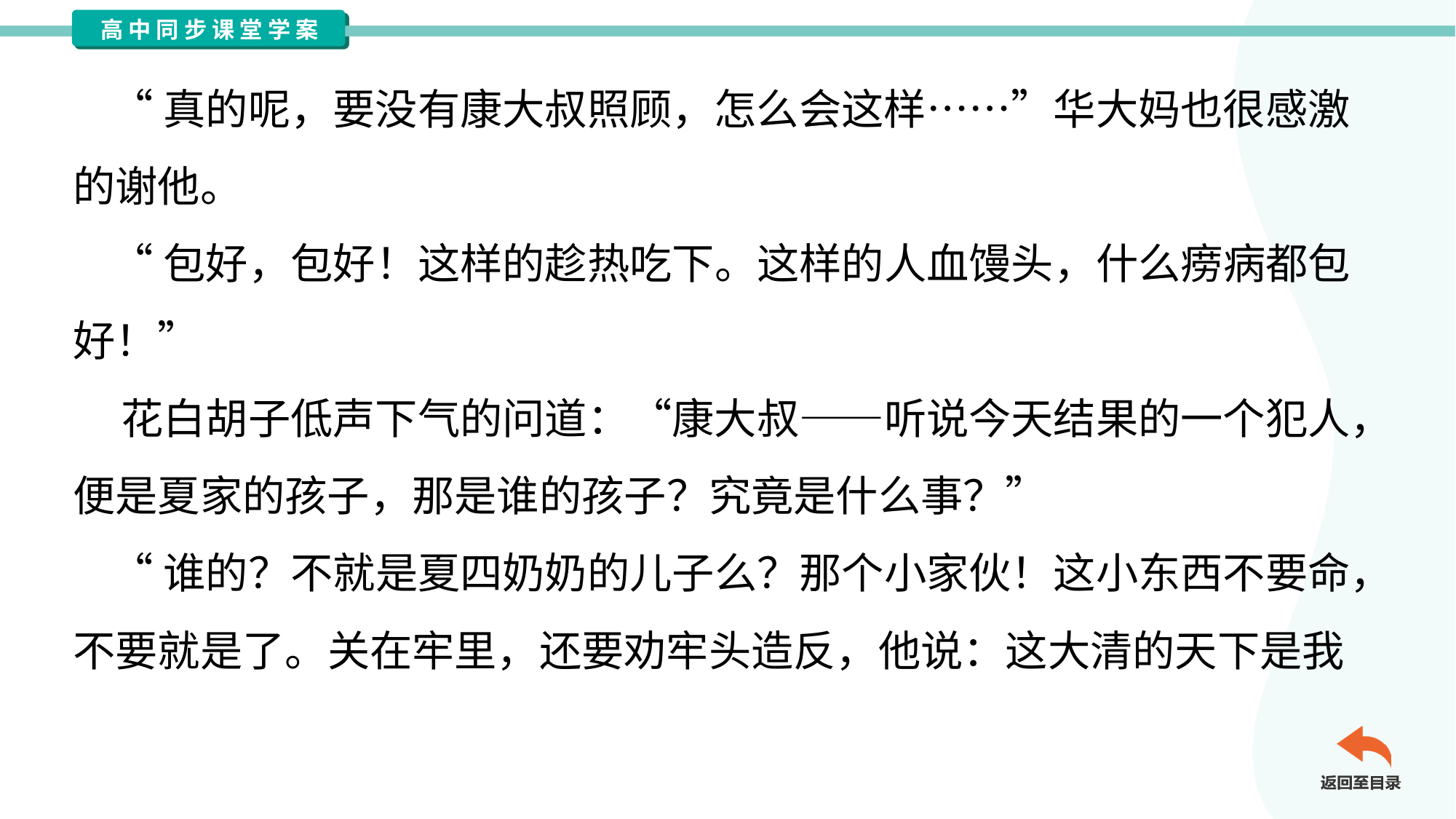

“真的呢，要没有康大叔照顾，怎么会这样……”华大妈也很感激
的谢他。
    “包好，包好！这样的趁热吃下。这样的人血馒头，什么痨病都包
好！”
    花白胡子低声下气的问道：“康大叔——听说今天结果的一个犯人，
便是夏家的孩子，那是谁的孩子？究竟是什么事？”
    “谁的？不就是夏四奶奶的儿子么？那个小家伙！这小东西不要命，
不要就是了。关在牢里，还要劝牢头造反，他说：这大清的天下是我